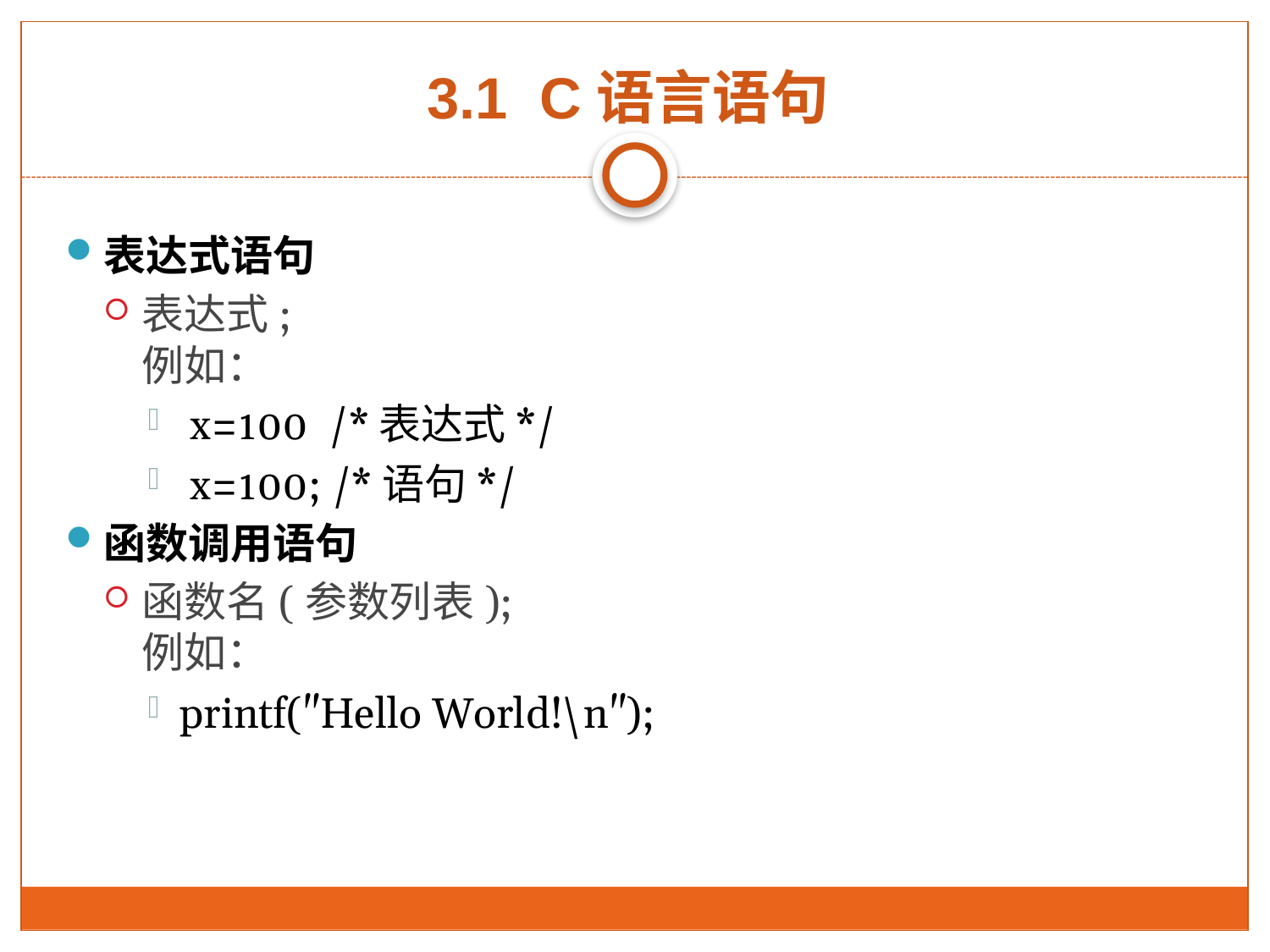

# 3.1  C语言语句
表达式语句
表达式;
例如：
 x=100  /*表达式*/
 x=100; /*语句*/
函数调用语句
函数名(参数列表);
例如：
printf("Hello World!\n");